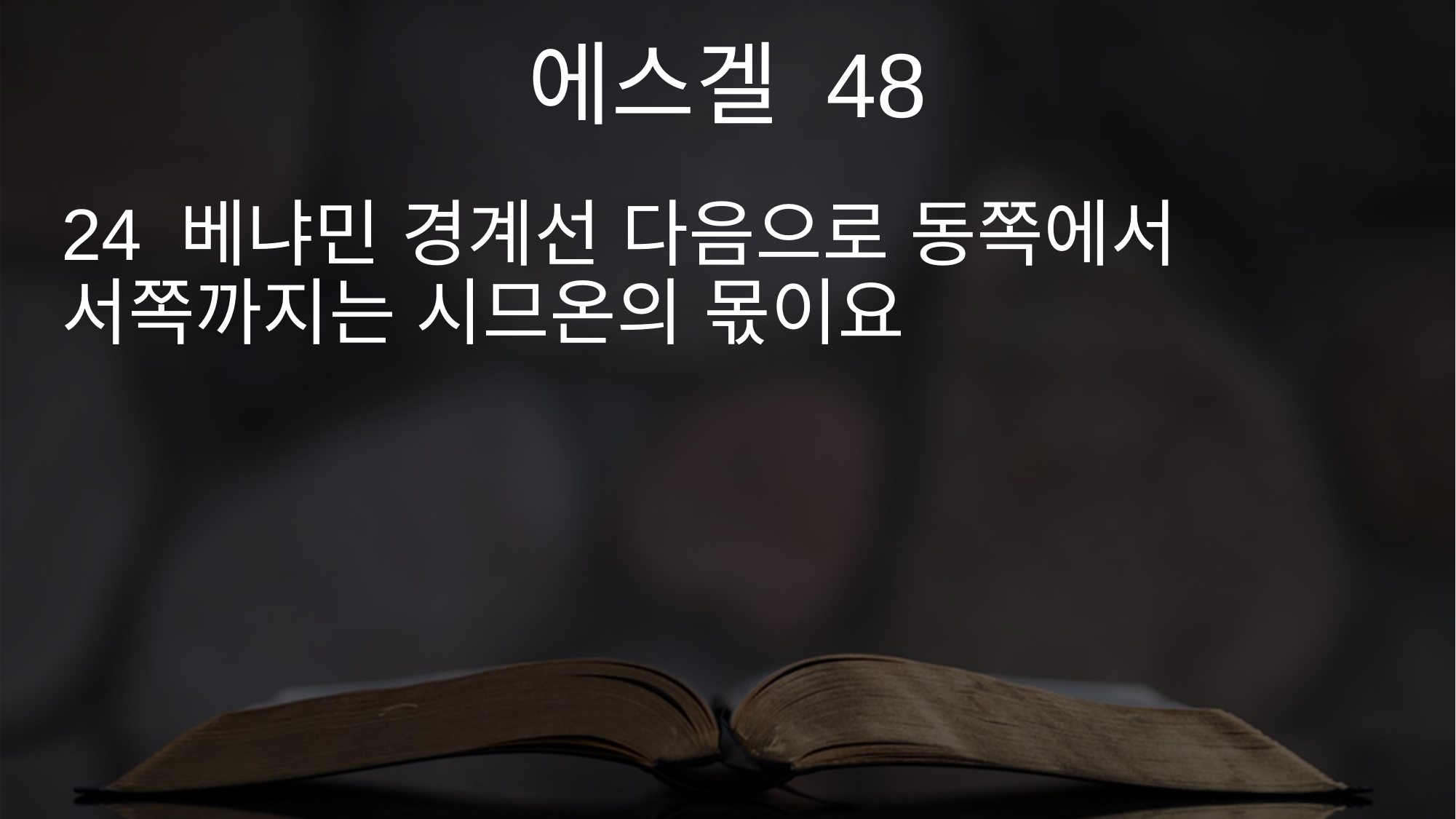

에스겔 48
24 베냐민 경계선 다음으로 동쪽에서 서쪽까지는 시므온의 몫이요